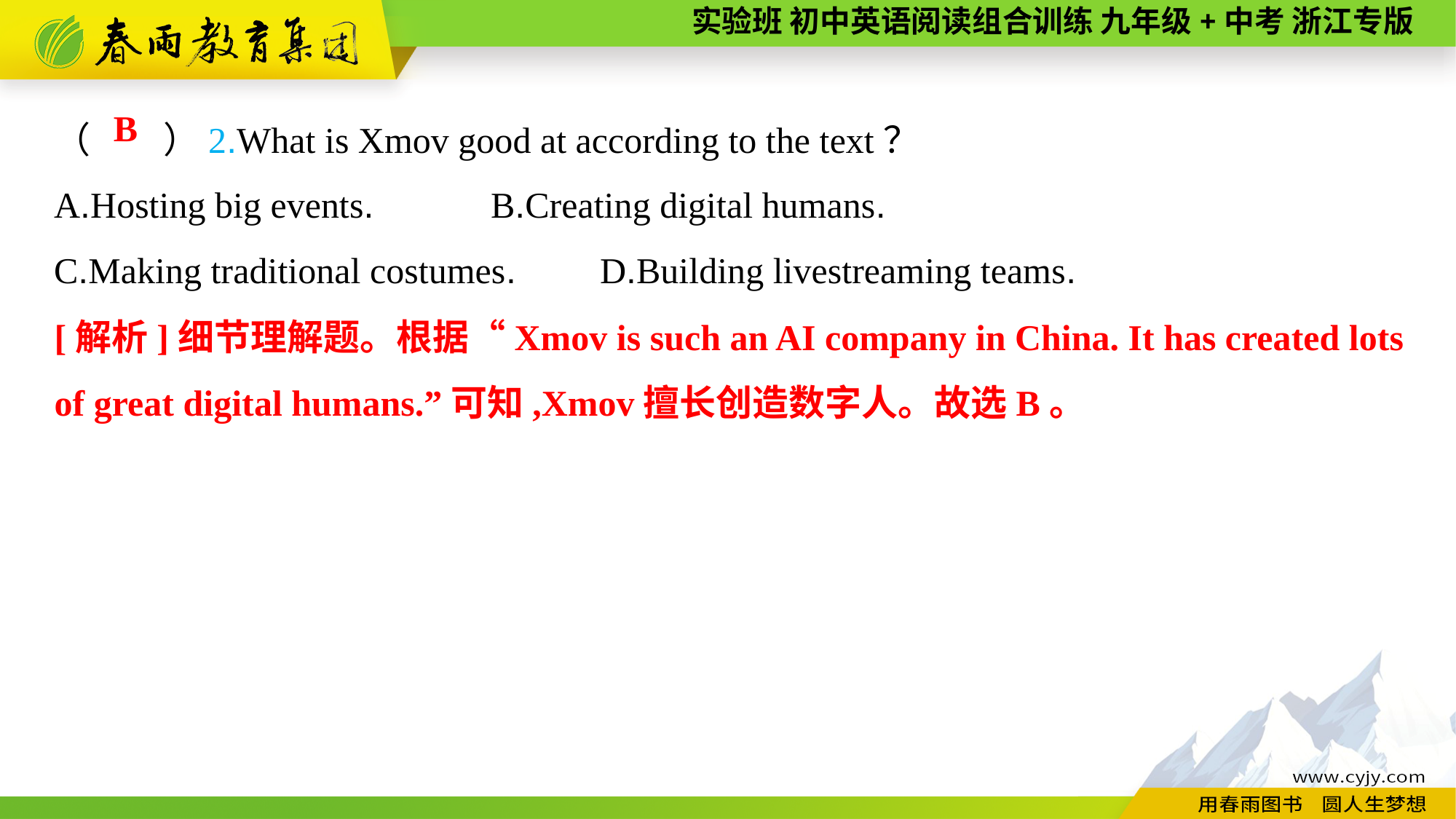

（　　）2.What is Xmov good at according to the text？
A.Hosting big events.		B.Creating digital humans.
C.Making traditional costumes.	D.Building livestreaming teams.
B
[解析]细节理解题。根据“Xmov is such an AI company in China. It has created lots of great digital humans.”可知,Xmov擅长创造数字人。故选B。